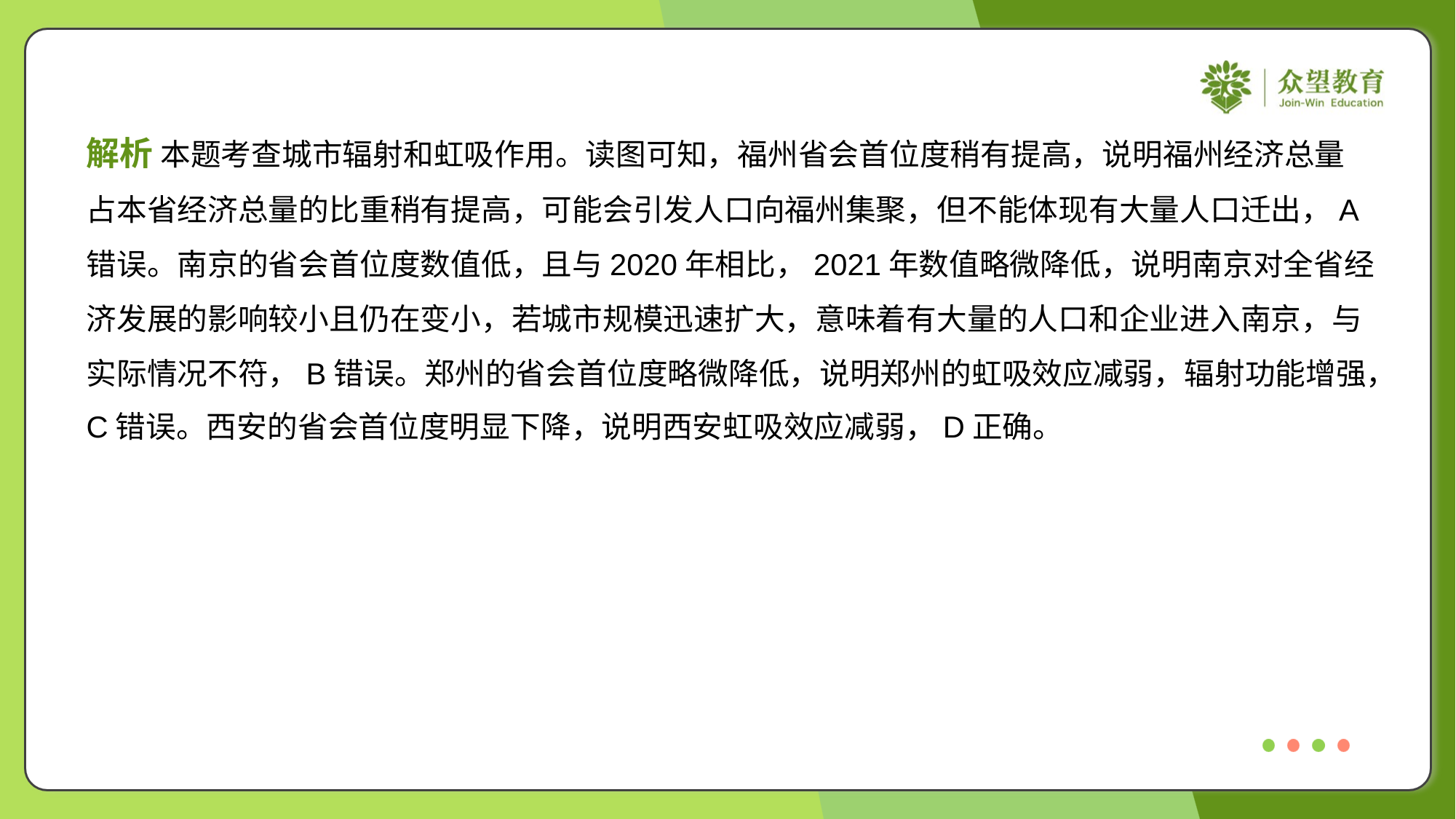

解析 本题考查城市辐射和虹吸作用。读图可知，福州省会首位度稍有提高，说明福州经济总量
占本省经济总量的比重稍有提高，可能会引发人口向福州集聚，但不能体现有大量人口迁出，A
错误。南京的省会首位度数值低，且与2020年相比，2021年数值略微降低，说明南京对全省经
济发展的影响较小且仍在变小，若城市规模迅速扩大，意味着有大量的人口和企业进入南京，与
实际情况不符，B错误。郑州的省会首位度略微降低，说明郑州的虹吸效应减弱，辐射功能增强，
C错误。西安的省会首位度明显下降，说明西安虹吸效应减弱，D正确。